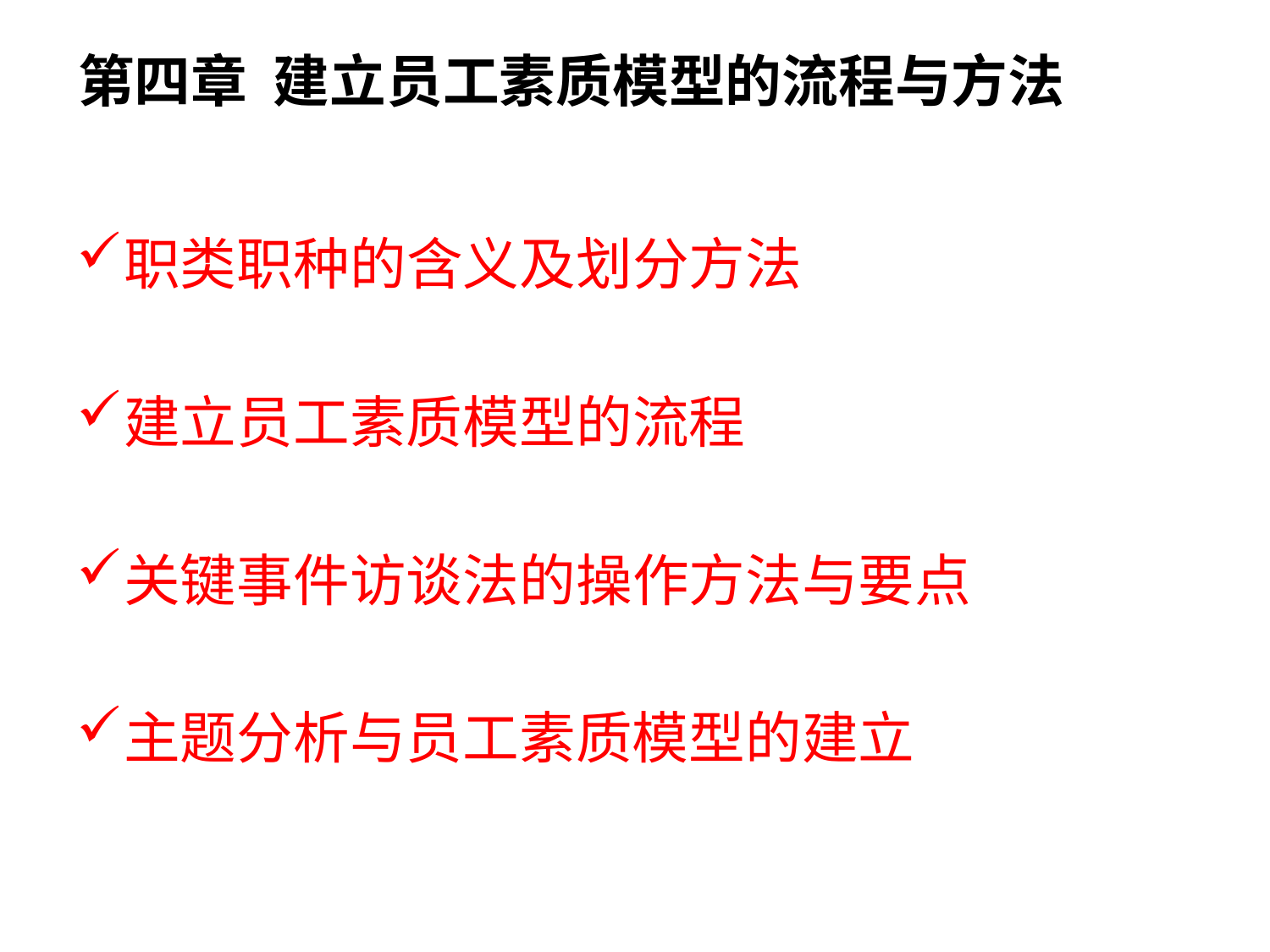

# 第四章  建立员工素质模型的流程与方法
职类职种的含义及划分方法

建立员工素质模型的流程

关键事件访谈法的操作方法与要点

主题分析与员工素质模型的建立